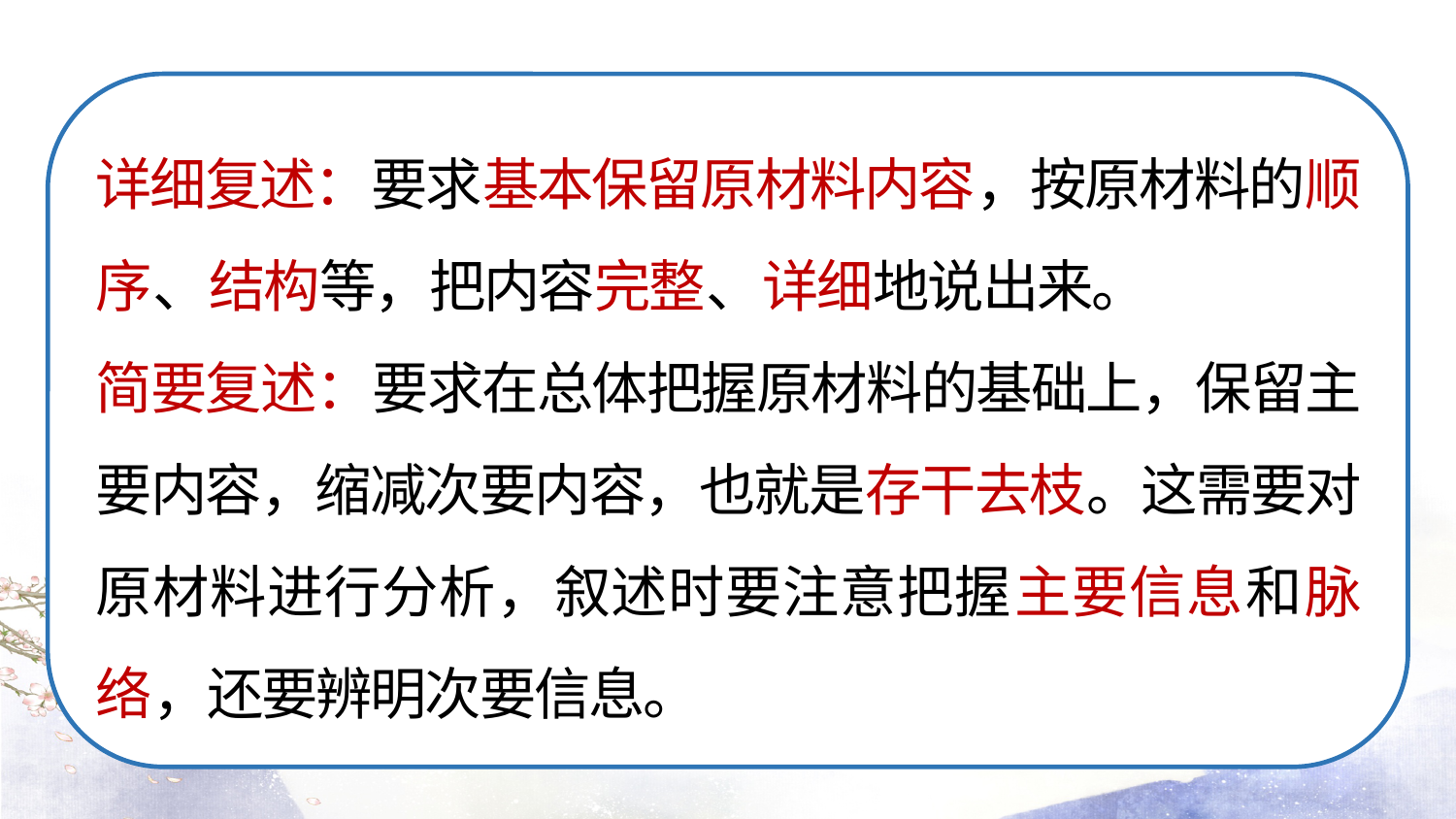

详细复述：要求基本保留原材料内容，按原材料的顺序、结构等，把内容完整、详细地说出来。
简要复述：要求在总体把握原材料的基础上，保留主要内容，缩减次要内容，也就是存干去枝。这需要对原材料进行分析，叙述时要注意把握主要信息和脉络，还要辨明次要信息。